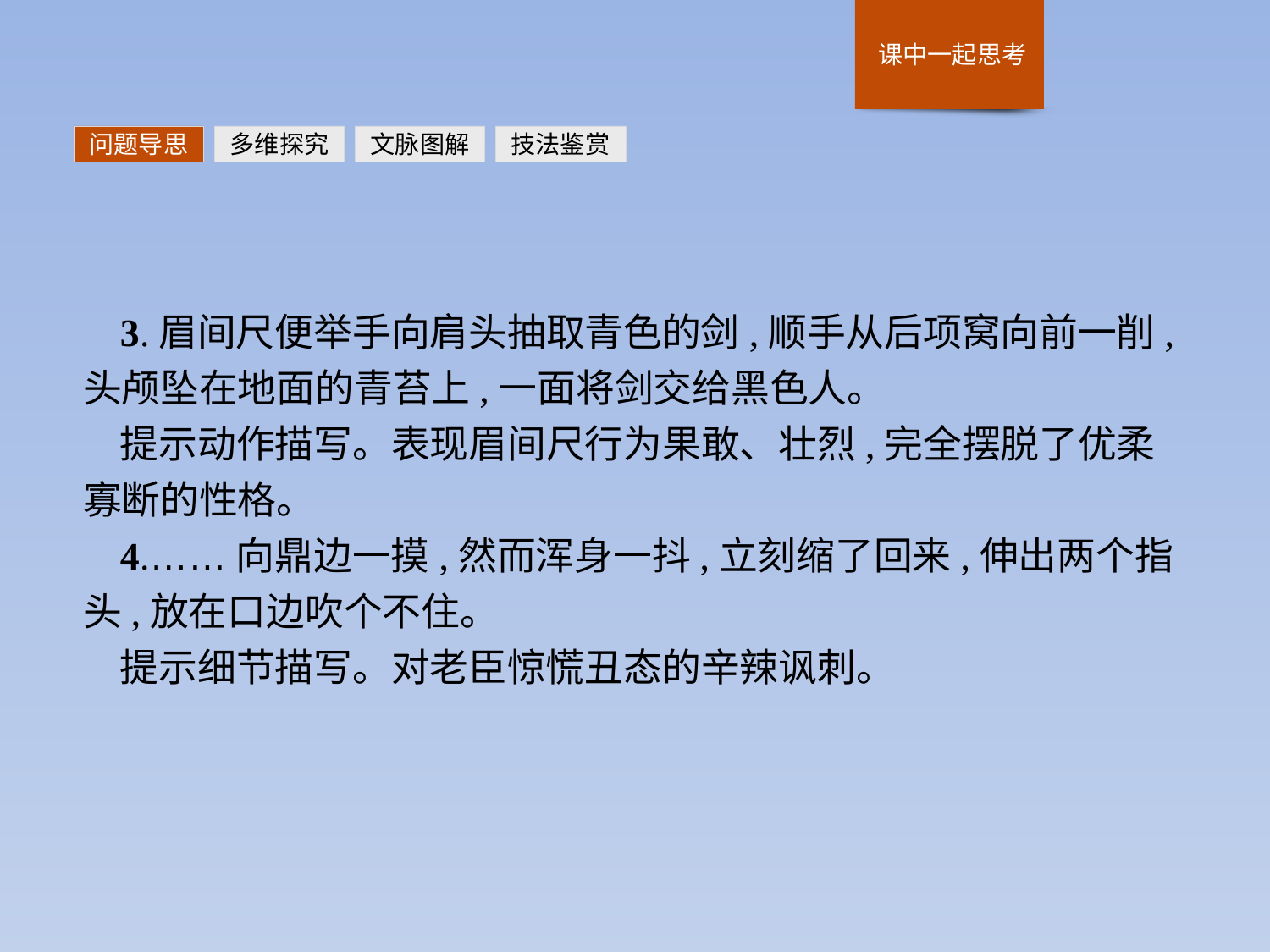

问题导思
多维探究
文脉图解
技法鉴赏
3.眉间尺便举手向肩头抽取青色的剑,顺手从后项窝向前一削,头颅坠在地面的青苔上,一面将剑交给黑色人。
提示动作描写。表现眉间尺行为果敢、壮烈,完全摆脱了优柔寡断的性格。
4.……向鼎边一摸,然而浑身一抖,立刻缩了回来,伸出两个指头,放在口边吹个不住。
提示细节描写。对老臣惊慌丑态的辛辣讽刺。